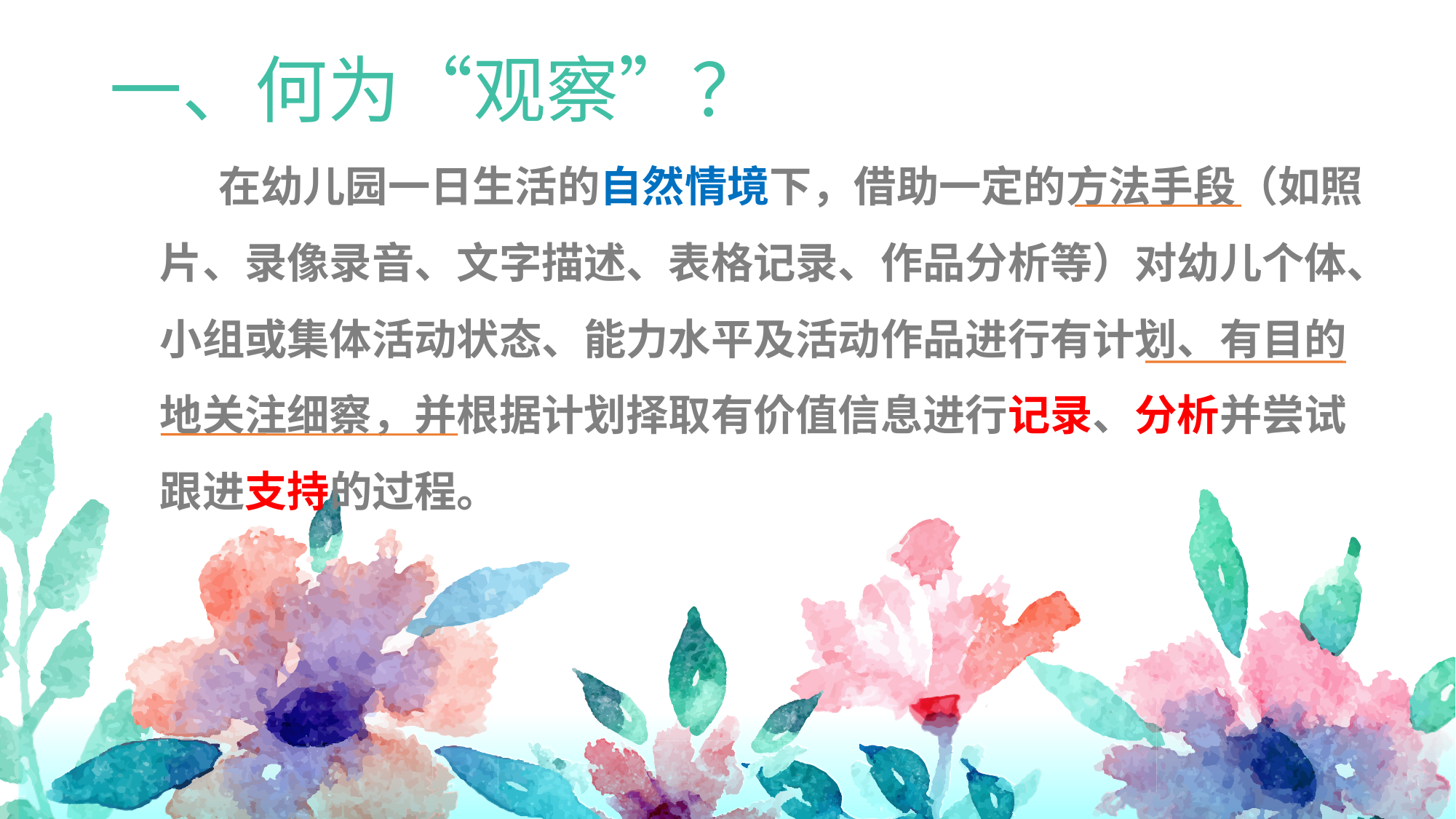

# 一、何为“观察”？
     在幼儿园一日生活的自然情境下，借助一定的方法手段（如照片、录像录音、文字描述、表格记录、作品分析等）对幼儿个体、小组或集体活动状态、能力水平及活动作品进行有计划、有目的地关注细察，并根据计划择取有价值信息进行记录、分析并尝试跟进支持的过程。